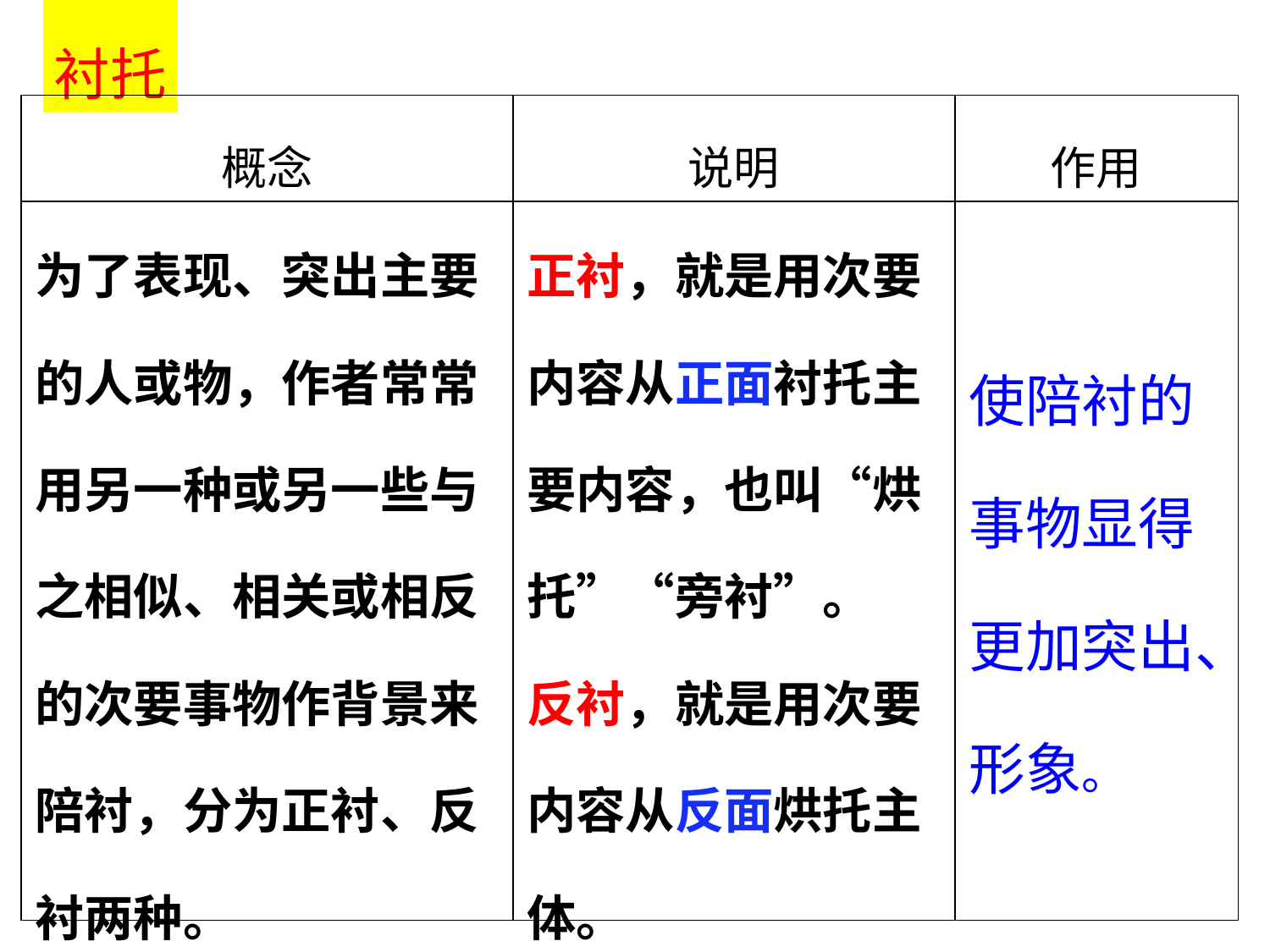

衬托
| 概念 | 说明 | 作用 |
| --- | --- | --- |
| 为了表现、突出主要的人或物，作者常常用另一种或另一些与之相似、相关或相反的次要事物作背景来陪衬，分为正衬、反衬两种。 | 正衬，就是用次要内容从正面衬托主要内容，也叫“烘托”“旁衬”。 反衬，就是用次要内容从反面烘托主体。 | 使陪衬的事物显得更加突出、形象。 |